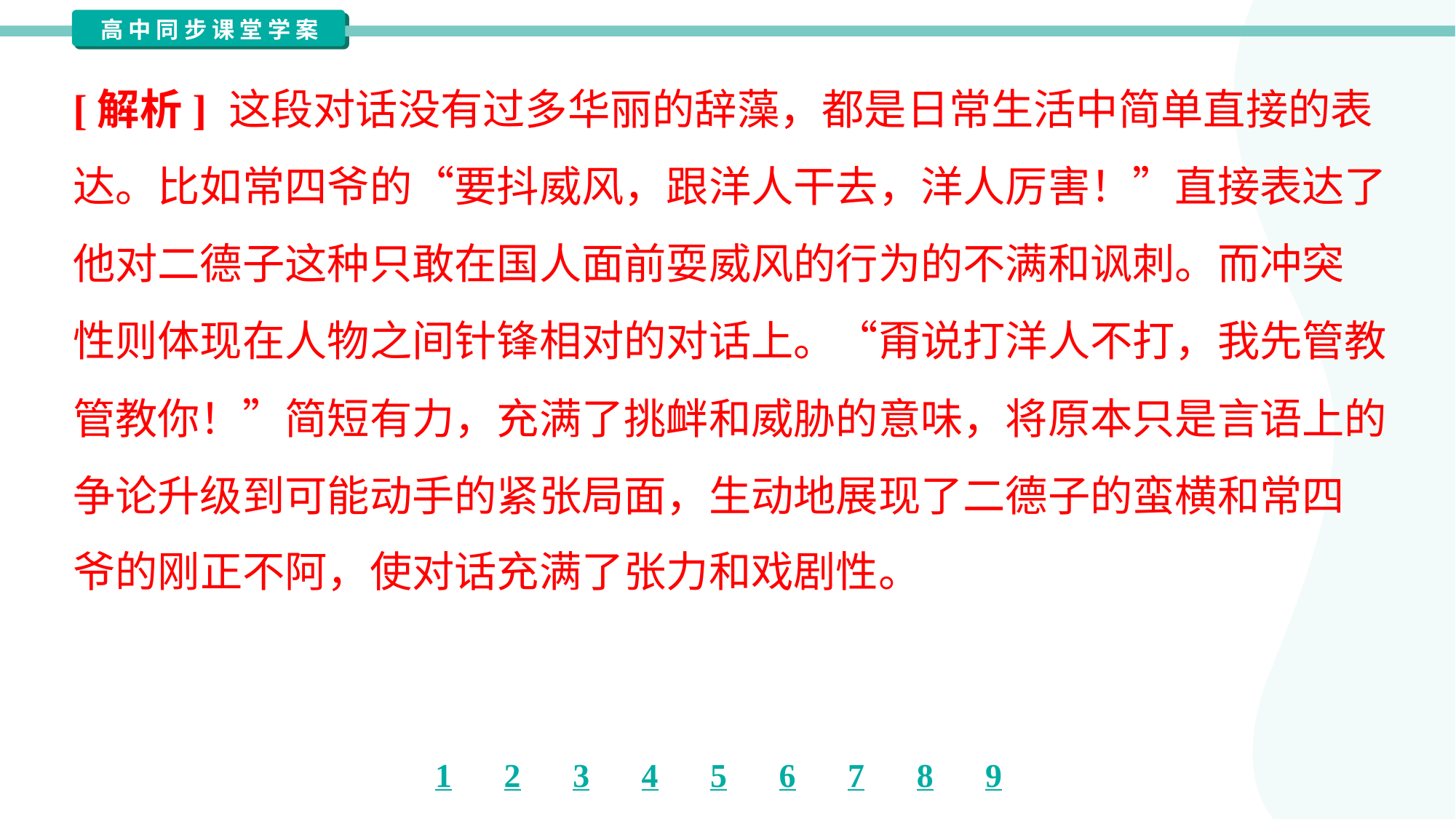

[解析] 这段对话没有过多华丽的辞藻，都是日常生活中简单直接的表
达。比如常四爷的“要抖威风，跟洋人干去，洋人厉害！”直接表达了
他对二德子这种只敢在国人面前耍威风的行为的不满和讽刺。而冲突
性则体现在人物之间针锋相对的对话上。“甭说打洋人不打，我先管教
管教你！”简短有力，充满了挑衅和威胁的意味，将原本只是言语上的
争论升级到可能动手的紧张局面，生动地展现了二德子的蛮横和常四
爷的刚正不阿，使对话充满了张力和戏剧性。